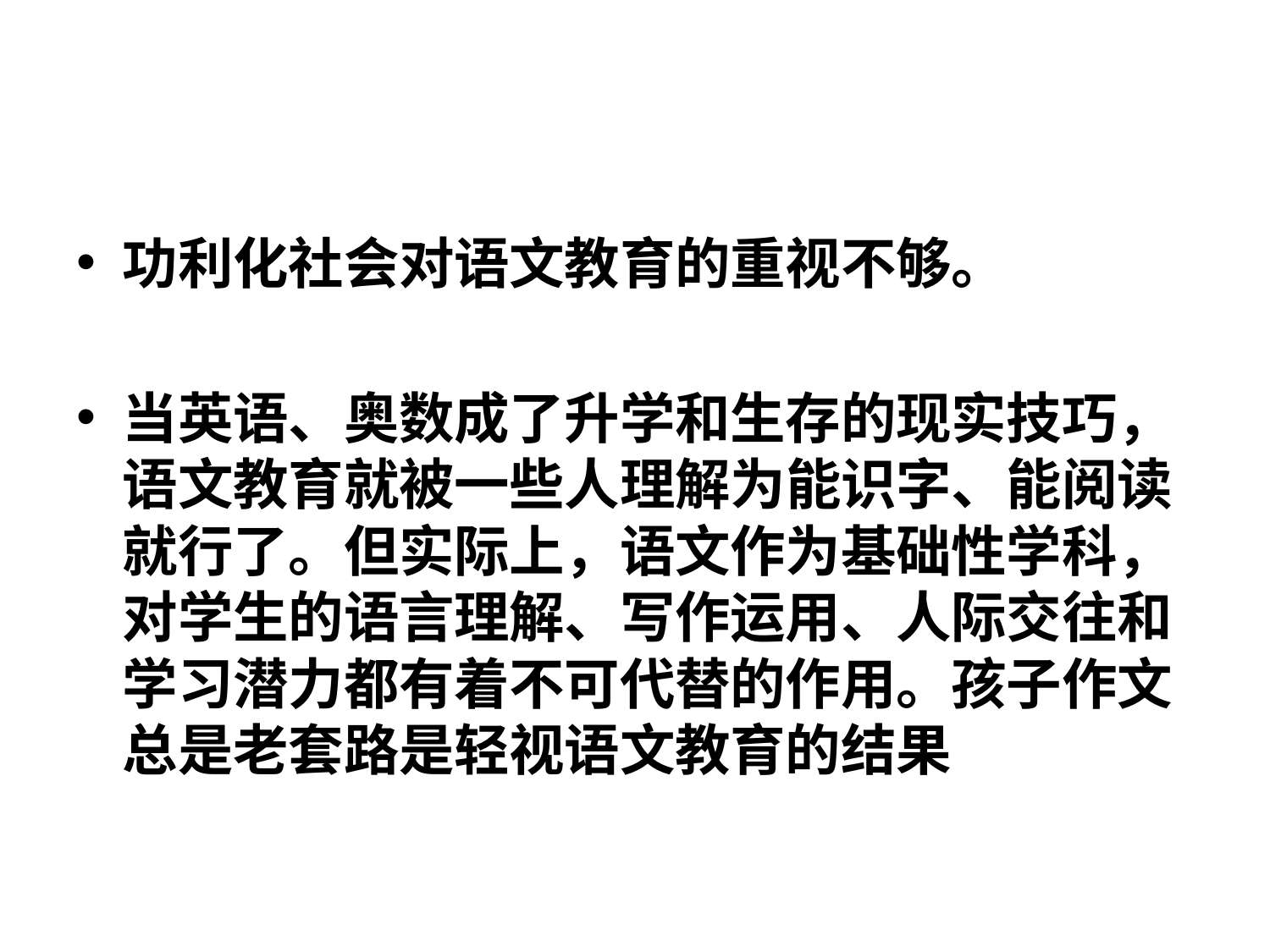

#
功利化社会对语文教育的重视不够。

当英语、奥数成了升学和生存的现实技巧，语文教育就被一些人理解为能识字、能阅读就行了。但实际上，语文作为基础性学科，对学生的语言理解、写作运用、人际交往和学习潜力都有着不可代替的作用。孩子作文总是老套路是轻视语文教育的结果